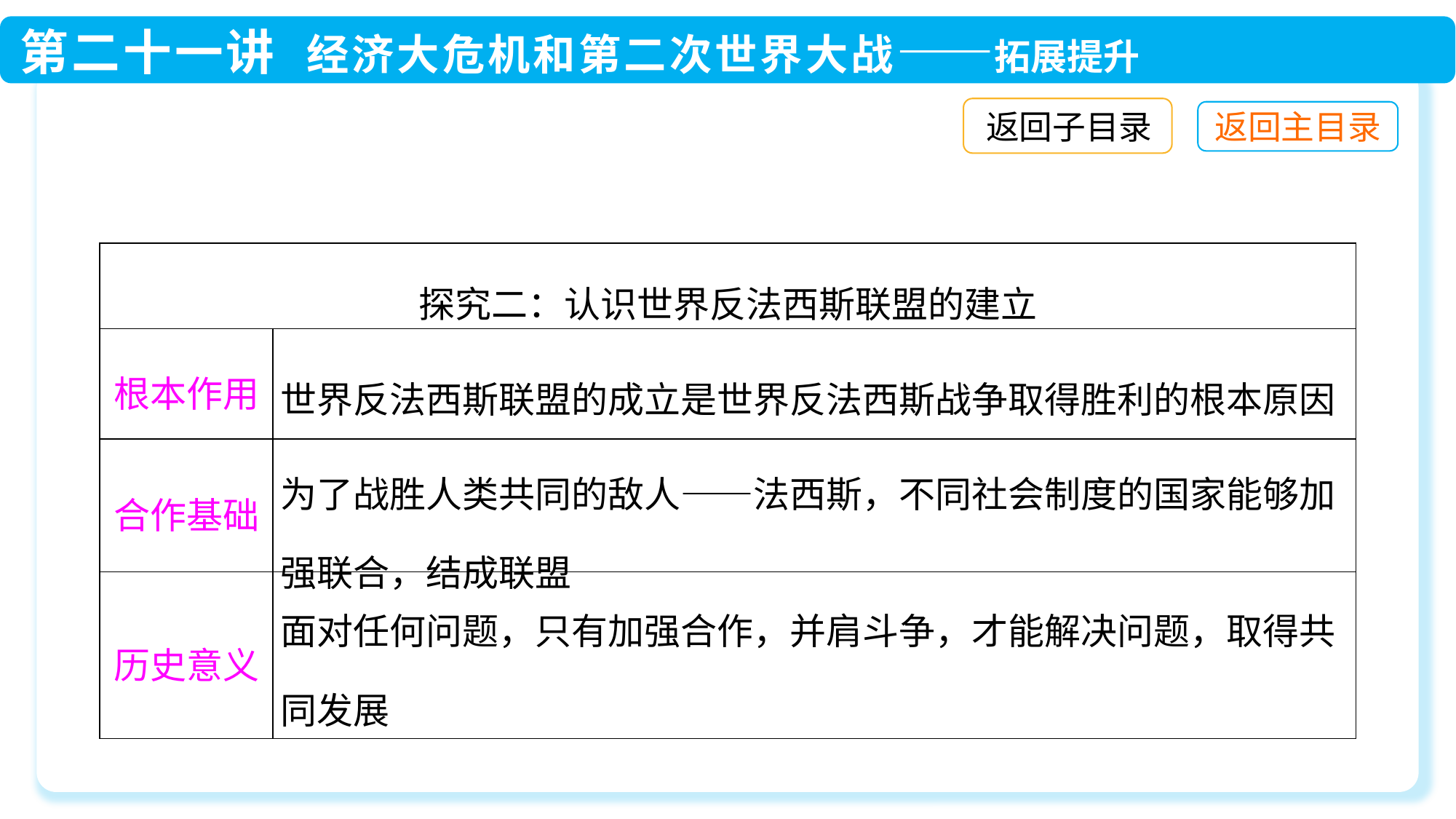

返回子目录
| 探究二：认识世界反法西斯联盟的建立 |  |
| --- | --- |
| 根本作用 | 世界反法西斯联盟的成立是世界反法西斯战争取得胜利的根本原因 |
| 合作基础 | 为了战胜人类共同的敌人——法西斯，不同社会制度的国家能够加强联合，结成联盟 |
| 历史意义 | 面对任何问题，只有加强合作，并肩斗争，才能解决问题，取得共同发展 |